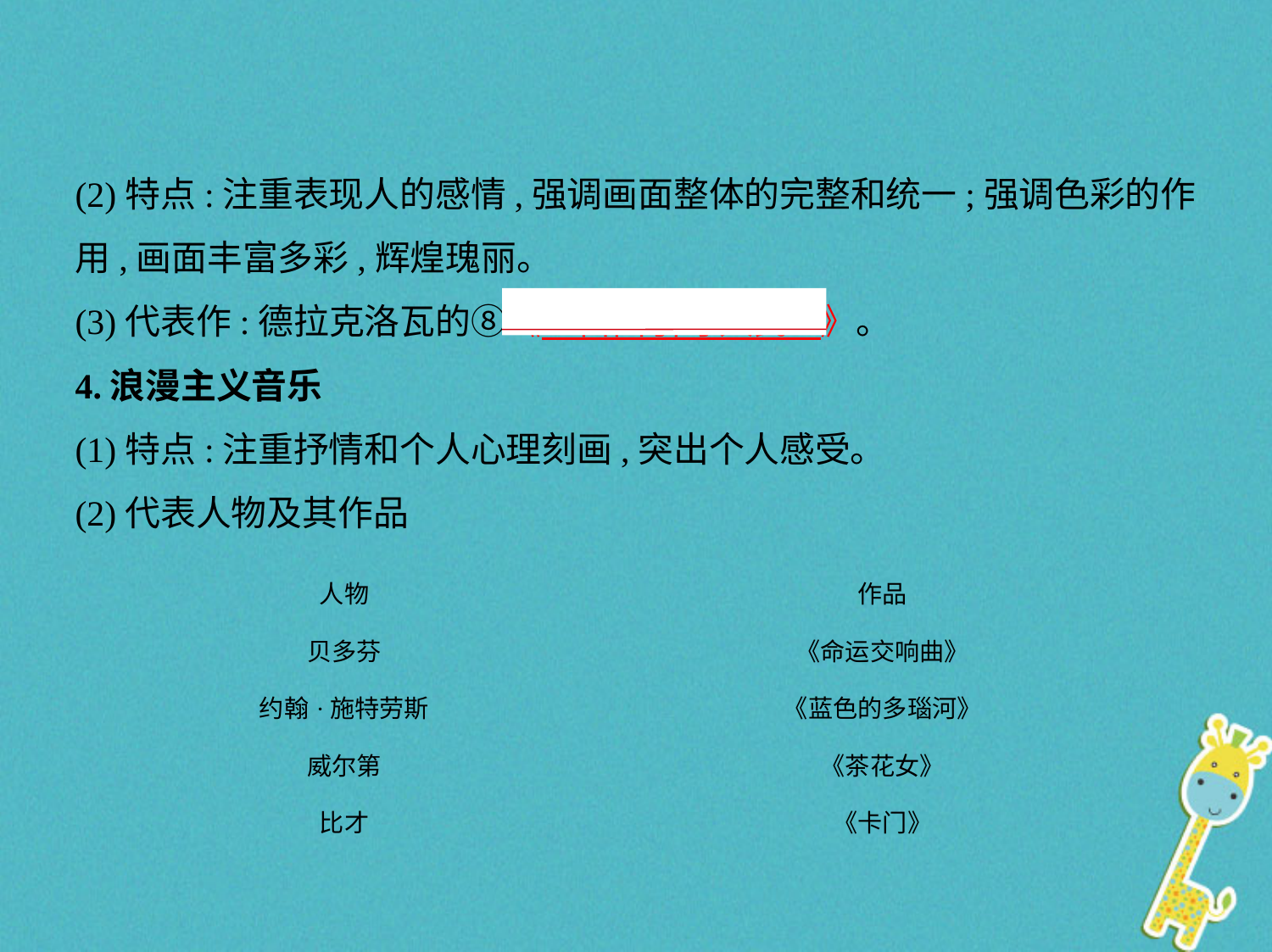

(2)特点:注重表现人的感情,强调画面整体的完整和统一;强调色彩的作
用,画面丰富多彩,辉煌瑰丽。
(3)代表作:德拉克洛瓦的⑧《　自由引导人民    》。
4.浪漫主义音乐
(1)特点:注重抒情和个人心理刻画,突出个人感受。
(2)代表人物及其作品

| 人物 | 作品 |
| --- | --- |
| 贝多芬 | 《命运交响曲》 |
| 约翰·施特劳斯 | 《蓝色的多瑙河》 |
| 威尔第 | 《茶花女》 |
| 比才 | 《卡门》 |